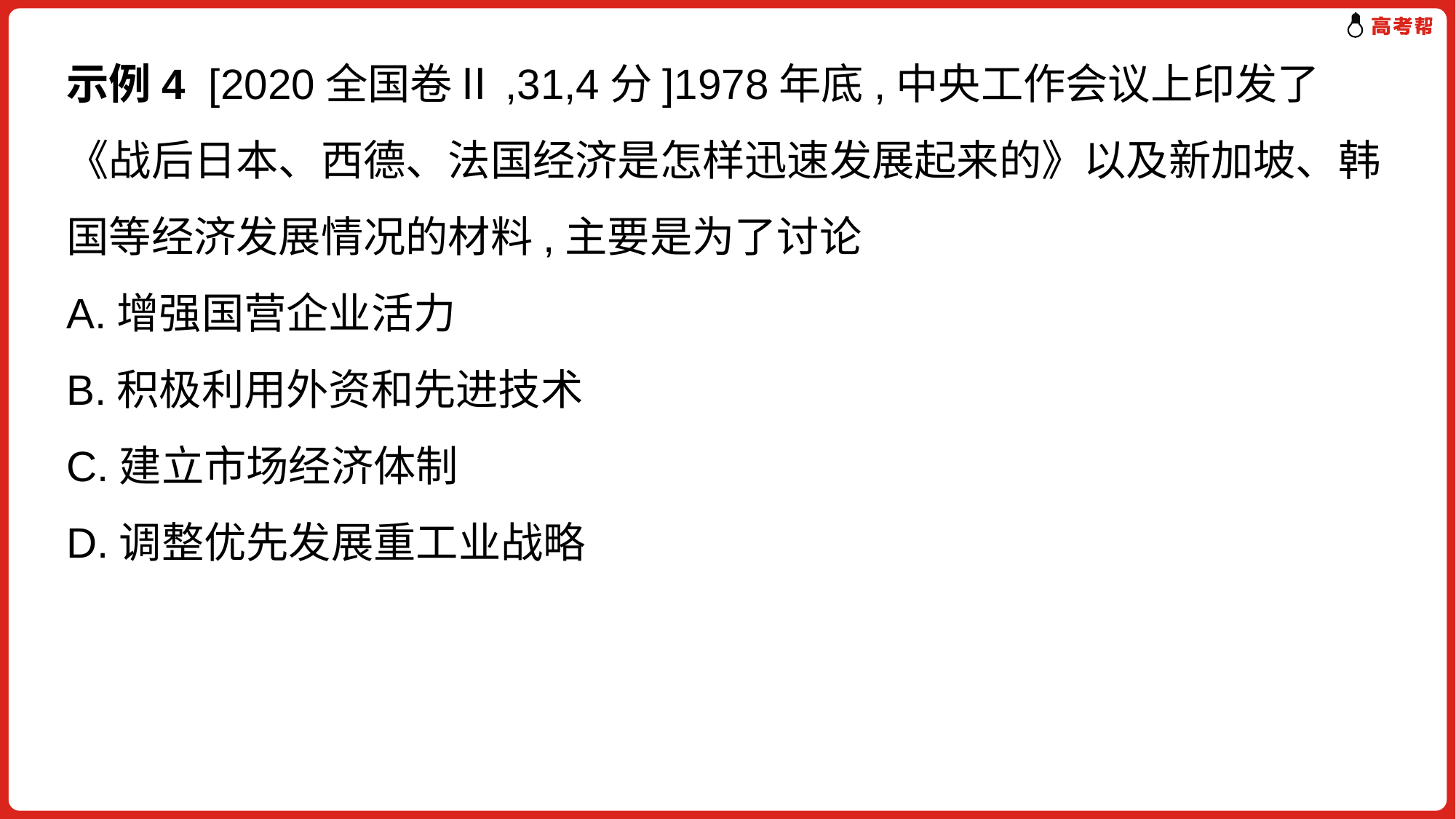

示例4  [2020全国卷Ⅱ,31,4分]1978年底,中央工作会议上印发了《战后日本、西德、法国经济是怎样迅速发展起来的》以及新加坡、韩国等经济发展情况的材料,主要是为了讨论
A.增强国营企业活力
B.积极利用外资和先进技术
C.建立市场经济体制
D.调整优先发展重工业战略